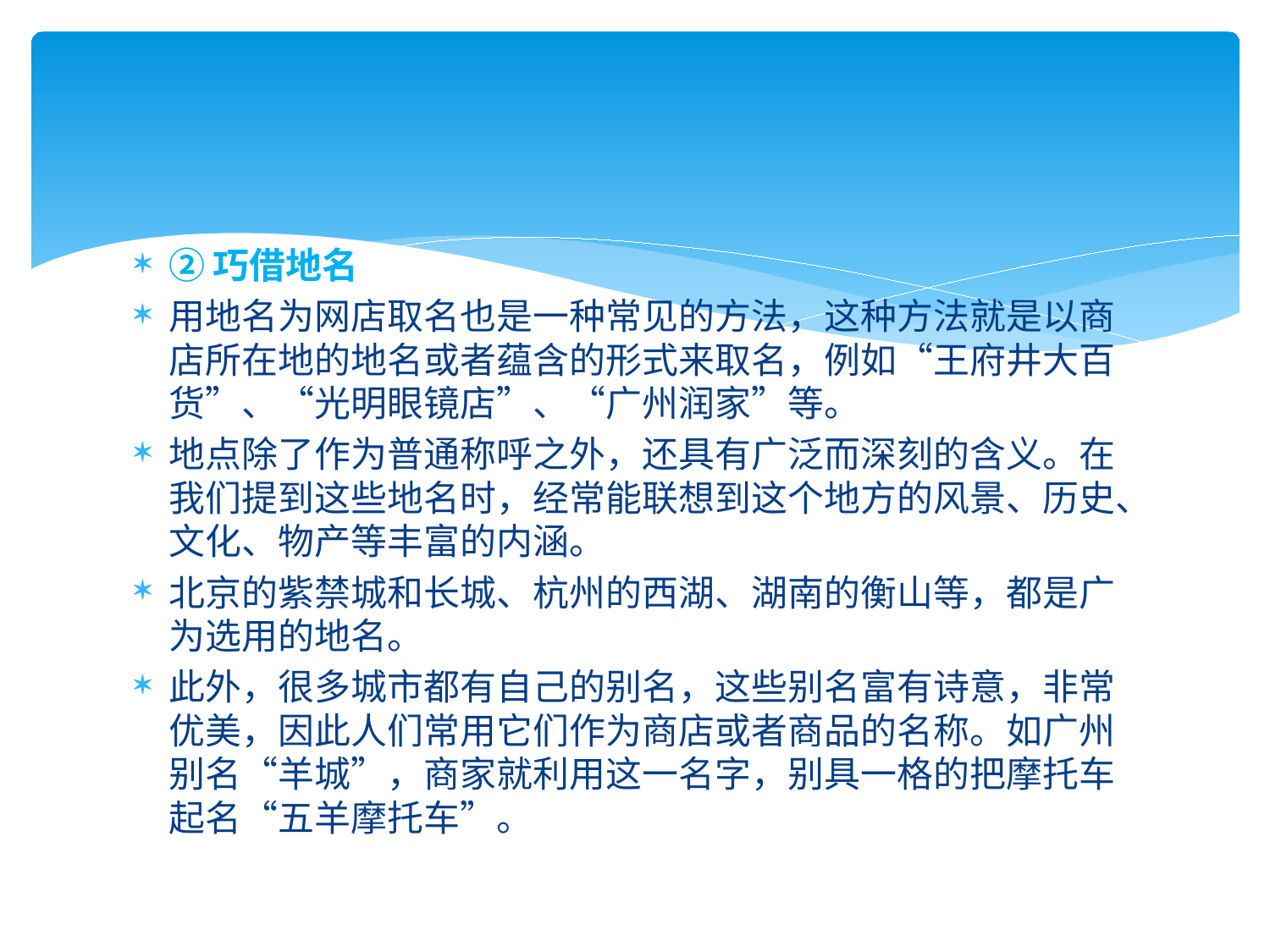

②巧借地名
用地名为网店取名也是一种常见的方法，这种方法就是以商店所在地的地名或者蕴含的形式来取名，例如“王府井大百货”、“光明眼镜店”、“广州润家”等。
地点除了作为普通称呼之外，还具有广泛而深刻的含义。在我们提到这些地名时，经常能联想到这个地方的风景、历史、文化、物产等丰富的内涵。
北京的紫禁城和长城、杭州的西湖、湖南的衡山等，都是广为选用的地名。
此外，很多城市都有自己的别名，这些别名富有诗意，非常优美，因此人们常用它们作为商店或者商品的名称。如广州别名“羊城”，商家就利用这一名字，别具一格的把摩托车起名“五羊摩托车”。